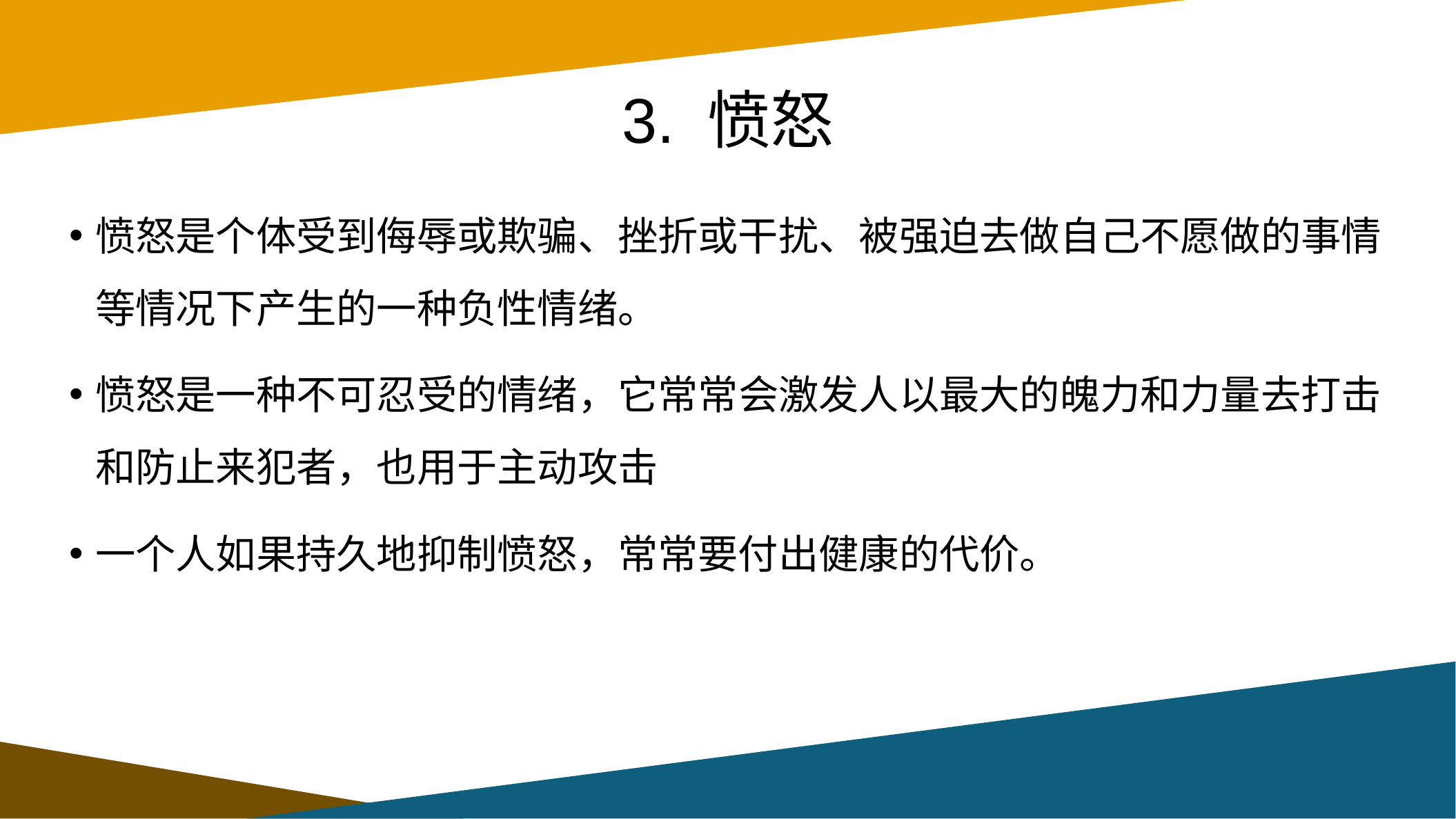

# 3. 愤怒
愤怒是个体受到侮辱或欺骗、挫折或干扰、被强迫去做自己不愿做的事情等情况下产生的一种负性情绪。
愤怒是一种不可忍受的情绪，它常常会激发人以最大的魄力和力量去打击和防止来犯者，也用于主动攻击
一个人如果持久地抑制愤怒，常常要付出健康的代价。